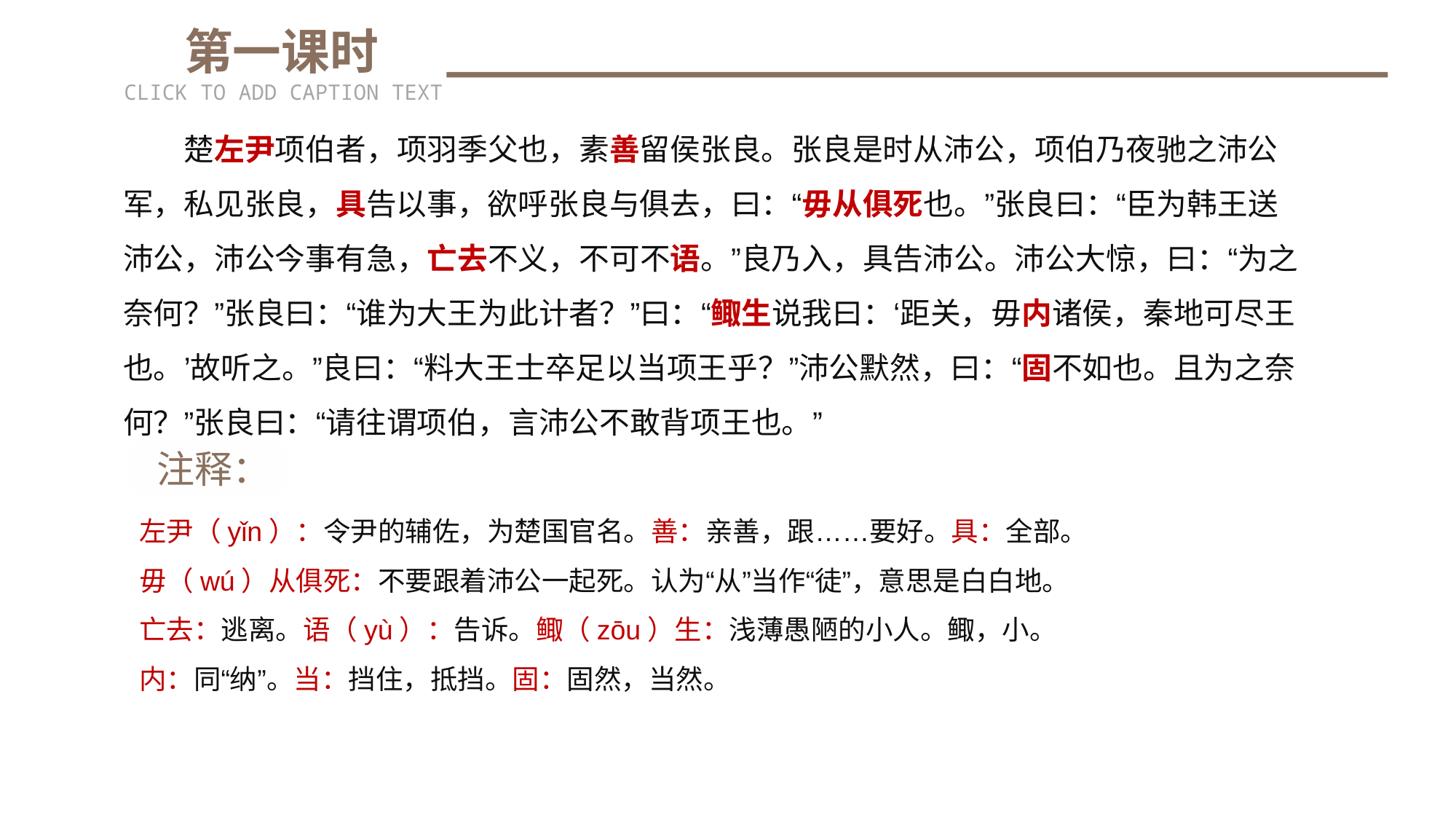

第一课时

CLICK TO ADD CAPTION TEXT
　　楚左尹项伯者，项羽季父也，素善留侯张良。张良是时从沛公，项伯乃夜驰之沛公军，私见张良，具告以事，欲呼张良与俱去，曰：“毋从俱死也。”张良曰：“臣为韩王送沛公，沛公今事有急，亡去不义，不可不语。”良乃入，具告沛公。沛公大惊，曰：“为之奈何？”张良曰：“谁为大王为此计者？”曰：“鲰生说我曰：‘距关，毋内诸侯，秦地可尽王也。’故听之。”良曰：“料大王士卒足以当项王乎？”沛公默然，曰：“固不如也。且为之奈何？”张良曰：“请往谓项伯，言沛公不敢背项王也。”
 注释：
左尹（yǐn）：令尹的辅佐，为楚国官名。善：亲善，跟……要好。具：全部。
毋（wú）从俱死：不要跟着沛公一起死。认为“从”当作“徒”，意思是白白地。
亡去：逃离。语（yù）：告诉。鲰（zōu）生：浅薄愚陋的小人。鲰，小。
内：同“纳”。当：挡住，抵挡。固：固然，当然。